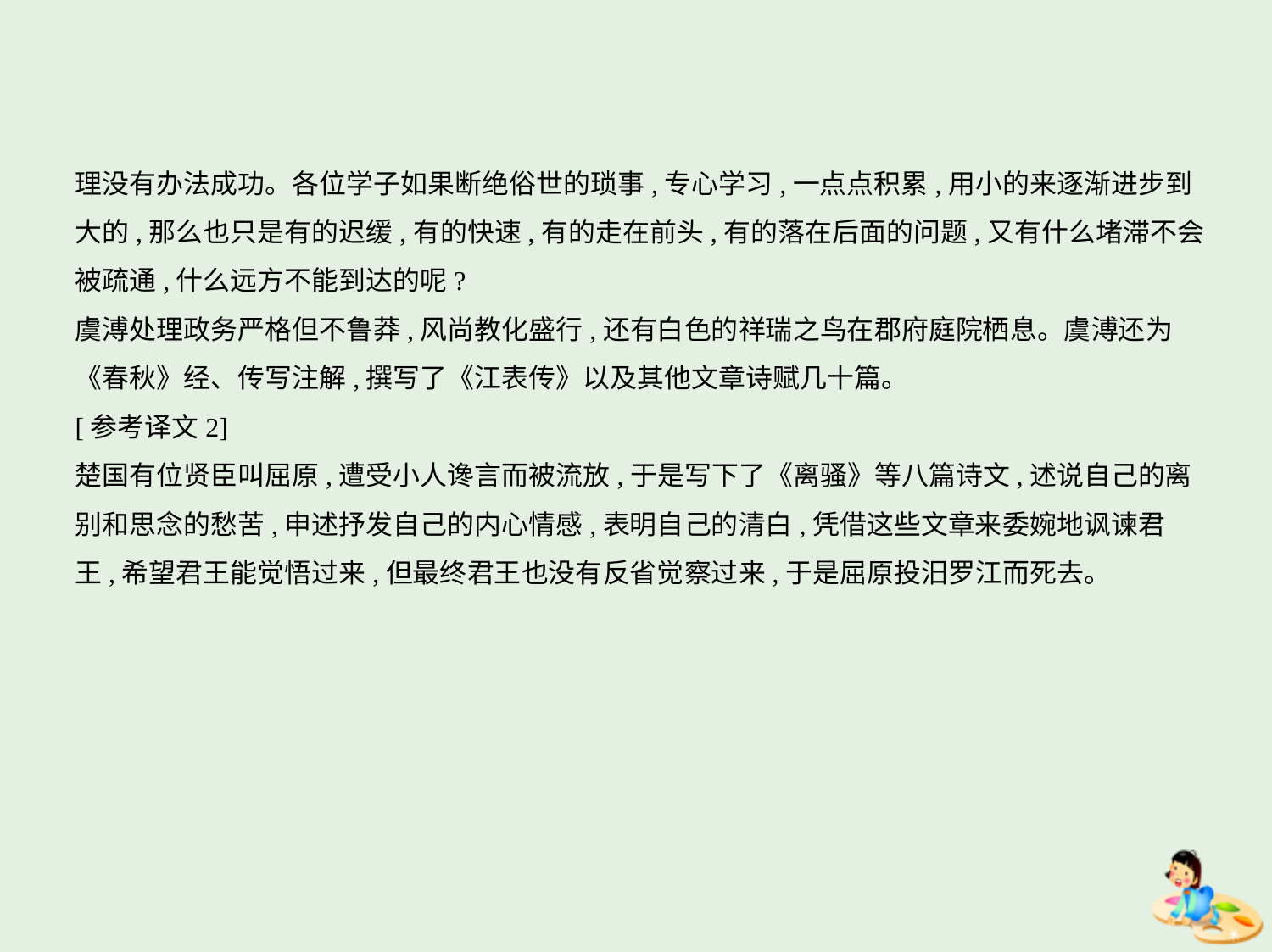

理没有办法成功。各位学子如果断绝俗世的琐事,专心学习,一点点积累,用小的来逐渐进步到
大的,那么也只是有的迟缓,有的快速,有的走在前头,有的落在后面的问题,又有什么堵滞不会
被疏通,什么远方不能到达的呢?
虞溥处理政务严格但不鲁莽,风尚教化盛行,还有白色的祥瑞之鸟在郡府庭院栖息。虞溥还为
《春秋》经、传写注解,撰写了《江表传》以及其他文章诗赋几十篇。
[参考译文2]
楚国有位贤臣叫屈原,遭受小人谗言而被流放,于是写下了《离骚》等八篇诗文,述说自己的离
别和思念的愁苦,申述抒发自己的内心情感,表明自己的清白,凭借这些文章来委婉地讽谏君
王,希望君王能觉悟过来,但最终君王也没有反省觉察过来,于是屈原投汨罗江而死去。